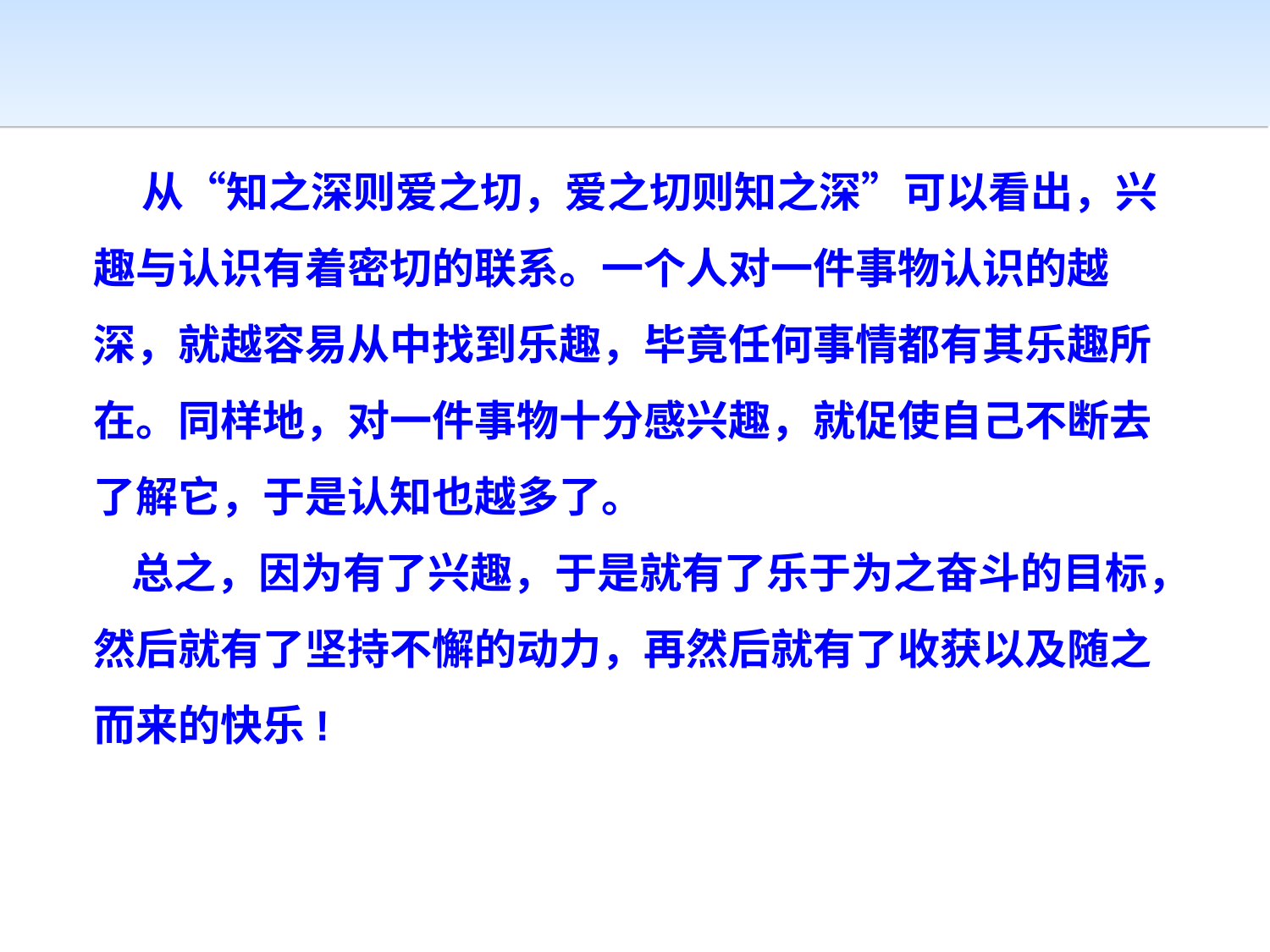

从“知之深则爱之切，爱之切则知之深”可以看出，兴趣与认识有着密切的联系。一个人对一件事物认识的越深，就越容易从中找到乐趣，毕竟任何事情都有其乐趣所在。同样地，对一件事物十分感兴趣，就促使自己不断去了解它，于是认知也越多了。
    总之，因为有了兴趣，于是就有了乐于为之奋斗的目标，然后就有了坚持不懈的动力，再然后就有了收获以及随之而来的快乐!